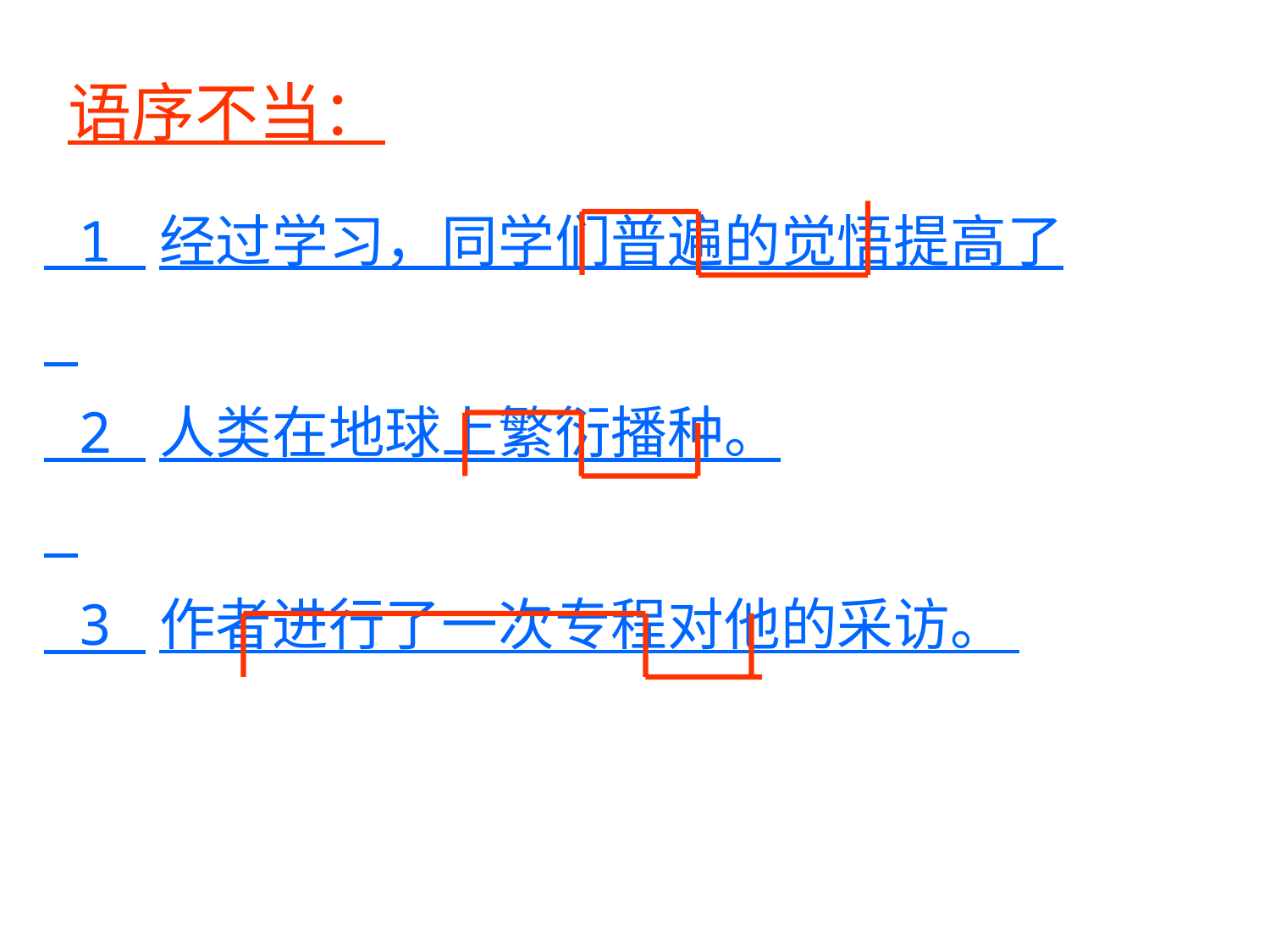

语序不当：
 1 经过学习，同学们普遍的觉悟提高了

 2 人类在地球上繁衍播种。

 3 作者进行了一次专程对他的采访。